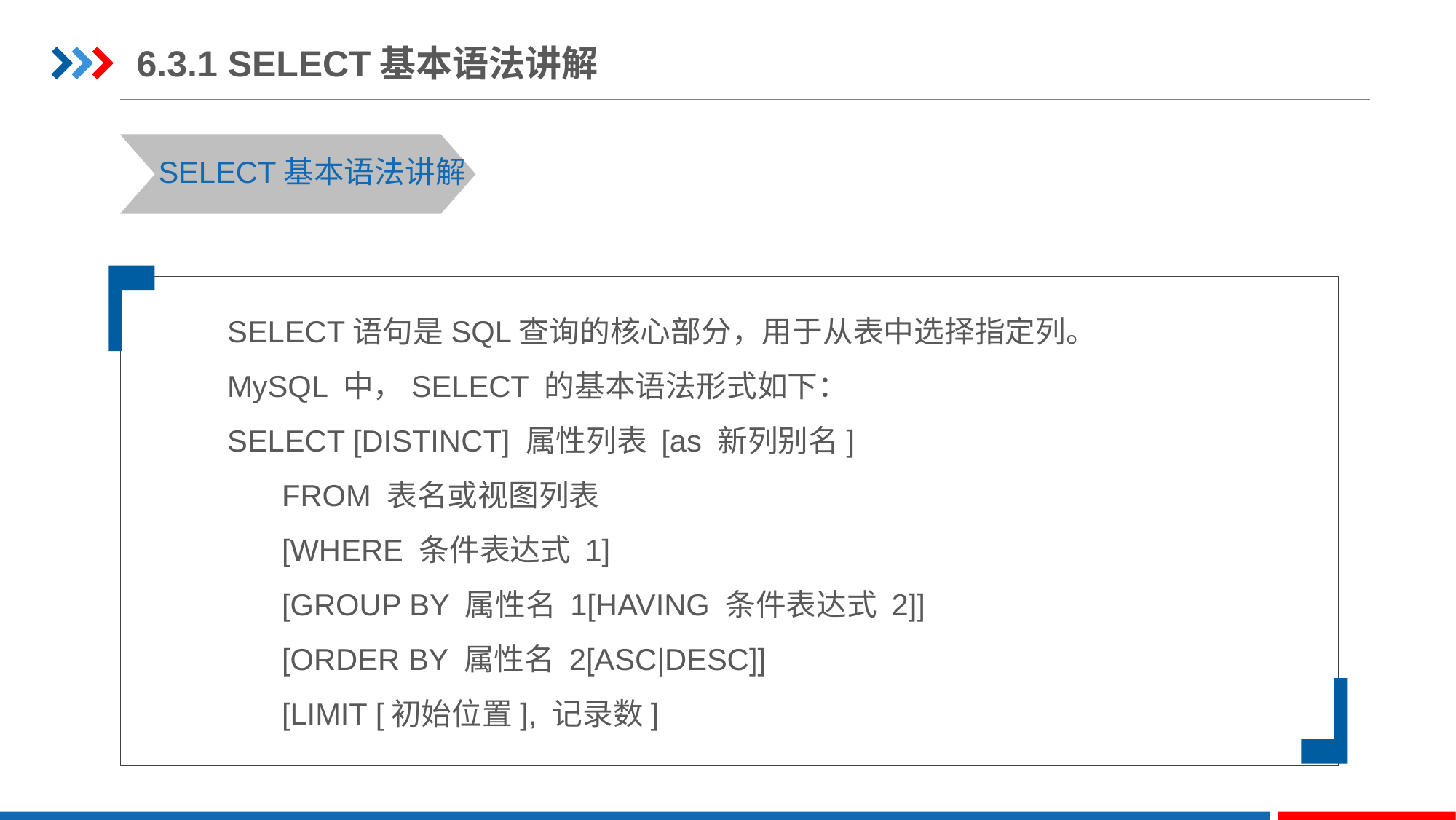

6.3.1 SELECT基本语法讲解

SELECT基本语法讲解

SELECT语句是SQL查询的核心部分，用于从表中选择指定列。
MySQL 中，SELECT 的基本语法形式如下：
SELECT [DISTINCT] 属性列表 [as 新列别名]
FROM 表名或视图列表
[WHERE 条件表达式 1]
[GROUP BY 属性名 1[HAVING 条件表达式 2]]
[ORDER BY 属性名 2[ASC|DESC]]
[LIMIT [初始位置], 记录数]